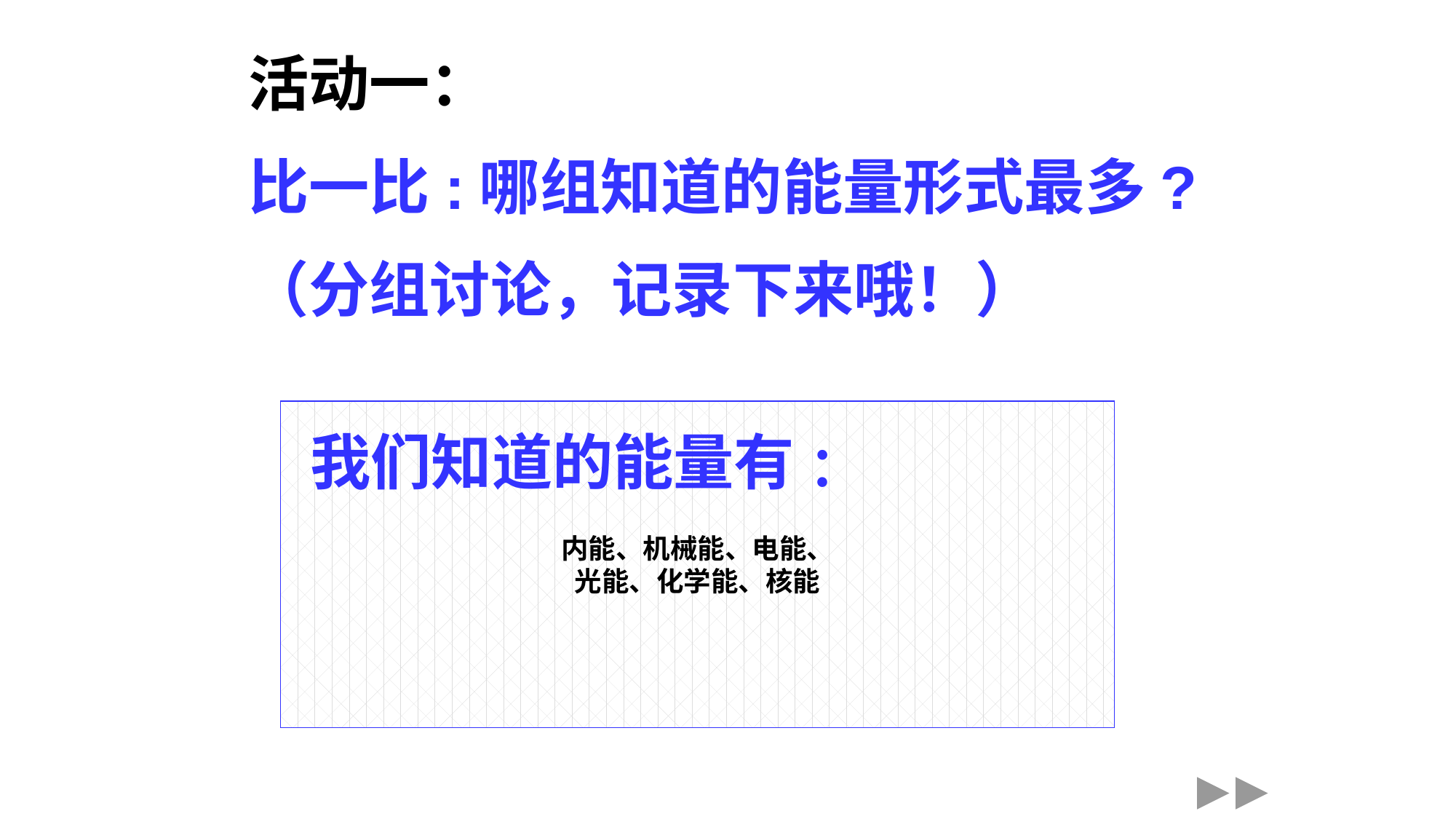

活动一：
比一比:哪组知道的能量形式最多?
（分组讨论，记录下来哦！）

内能、机械能、电能、
光能、化学能、核能
我们知道的能量有: